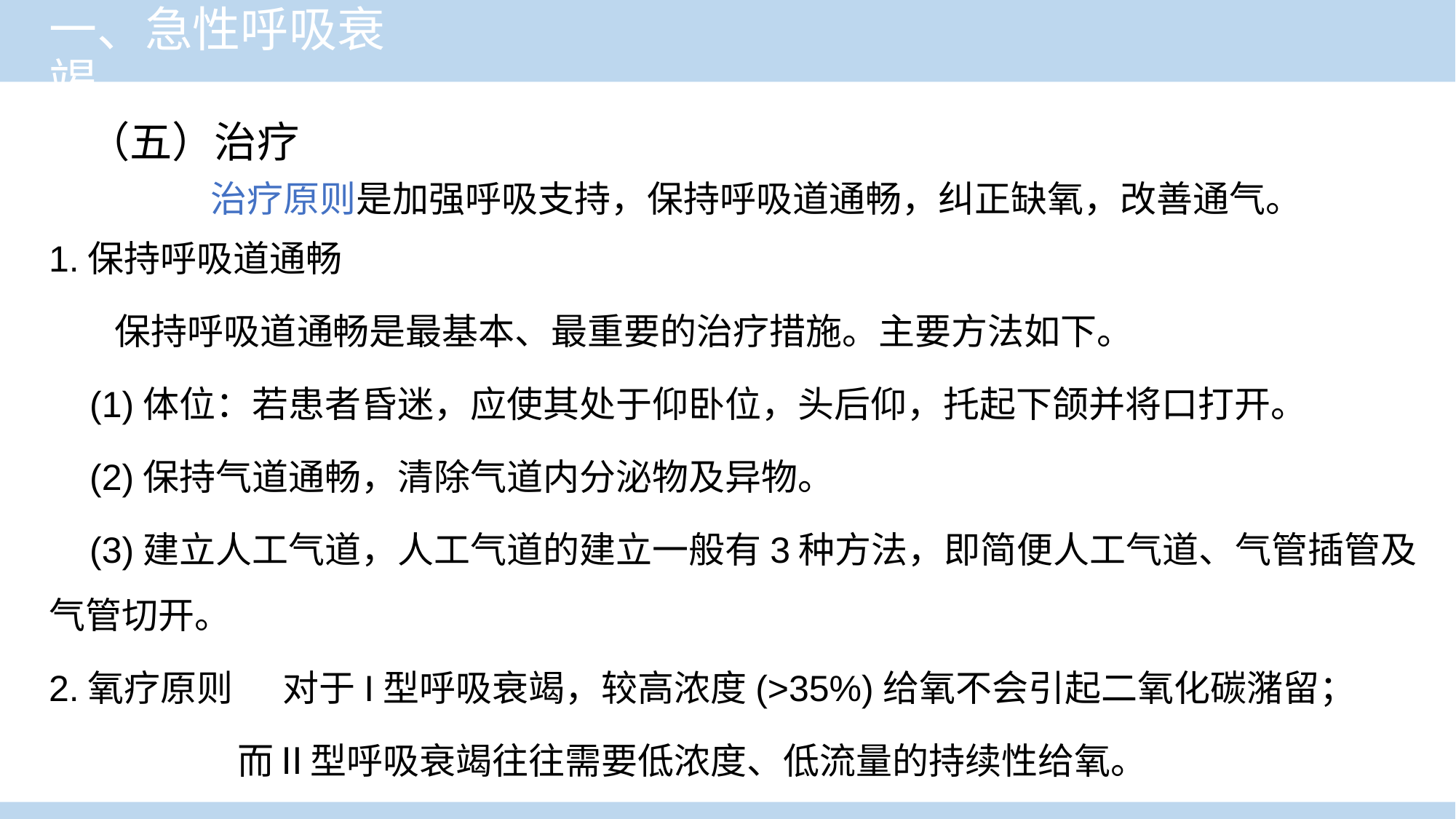

# 一、急性呼吸衰竭
（五）治疗
治疗原则是加强呼吸支持，保持呼吸道通畅，纠正缺氧，改善通气。
1.保持呼吸道通畅
       保持呼吸道通畅是最基本、最重要的治疗措施。主要方法如下。
    (1)体位：若患者昏迷，应使其处于仰卧位，头后仰，托起下颌并将口打开。
    (2)保持气道通畅，清除气道内分泌物及异物。
    (3)建立人工气道，人工气道的建立一般有3种方法，即简便人工气道、气管插管及气管切开。
2.氧疗原则      对于I型呼吸衰竭，较高浓度(>35%)给氧不会引起二氧化碳潴留；
                      而Ⅱ型呼吸衰竭往往需要低浓度、低流量的持续性给氧。